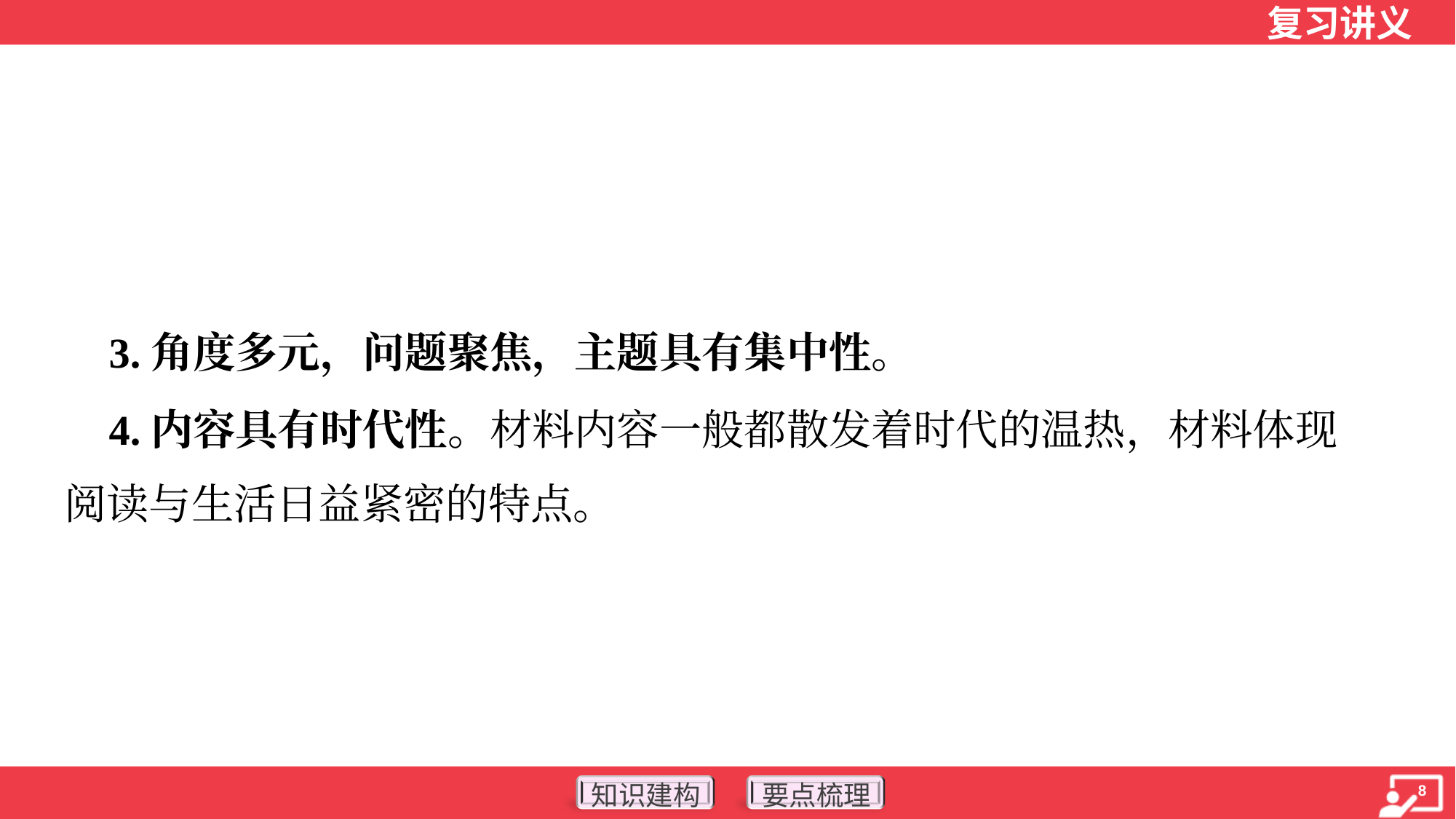

3.角度多元，问题聚焦，主题具有集中性。
    4.内容具有时代性。材料内容一般都散发着时代的温热，材料体现
阅读与生活日益紧密的特点。